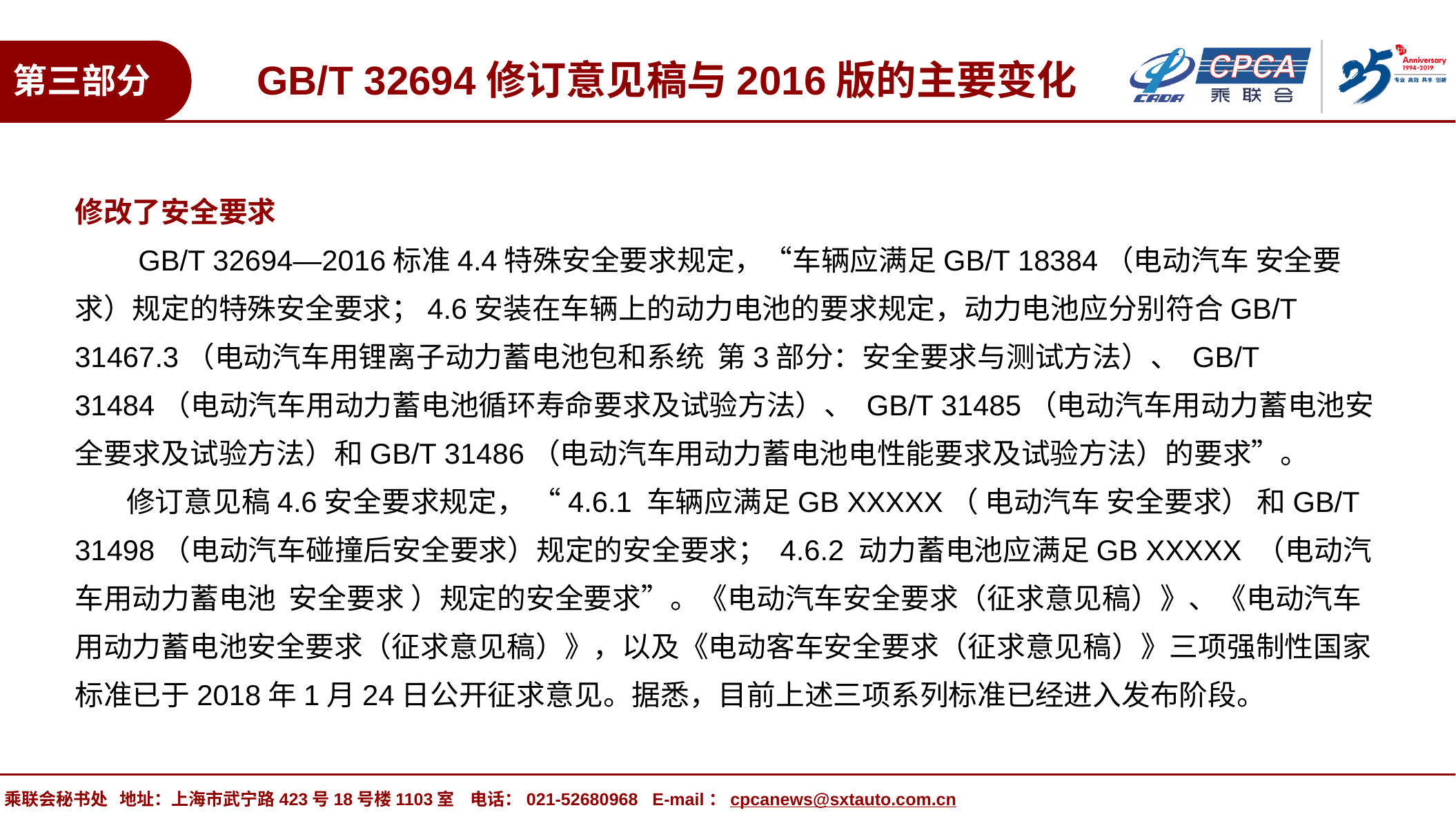

GB/T 32694修订意见稿与2016版的主要变化
第三部分
修改了安全要求
        GB/T 32694—2016标准4.4特殊安全要求规定，“车辆应满足GB/T 18384（电动汽车 安全要求）规定的特殊安全要求；4.6安装在车辆上的动力电池的要求规定，动力电池应分别符合GB/T 31467.3（电动汽车用锂离子动力蓄电池包和系统  第3部分：安全要求与测试方法）、 GB/T 31484（电动汽车用动力蓄电池循环寿命要求及试验方法）、 GB/T 31485（电动汽车用动力蓄电池安全要求及试验方法）和GB/T 31486（电动汽车用动力蓄电池电性能要求及试验方法）的要求”。
       修订意见稿4.6安全要求规定， “4.6.1 车辆应满足GB XXXXX（ 电动汽车 安全要求） 和GB/T 31498（电动汽车碰撞后安全要求）规定的安全要求； 4.6.2 动力蓄电池应满足GB XXXXX （电动汽车用动力蓄电池  安全要求 ）规定的安全要求”。《电动汽车安全要求（征求意见稿）》、《电动汽车用动力蓄电池安全要求（征求意见稿）》，以及《电动客车安全要求（征求意见稿）》三项强制性国家标准已于2018年1月24日公开征求意见。据悉，目前上述三项系列标准已经进入发布阶段。